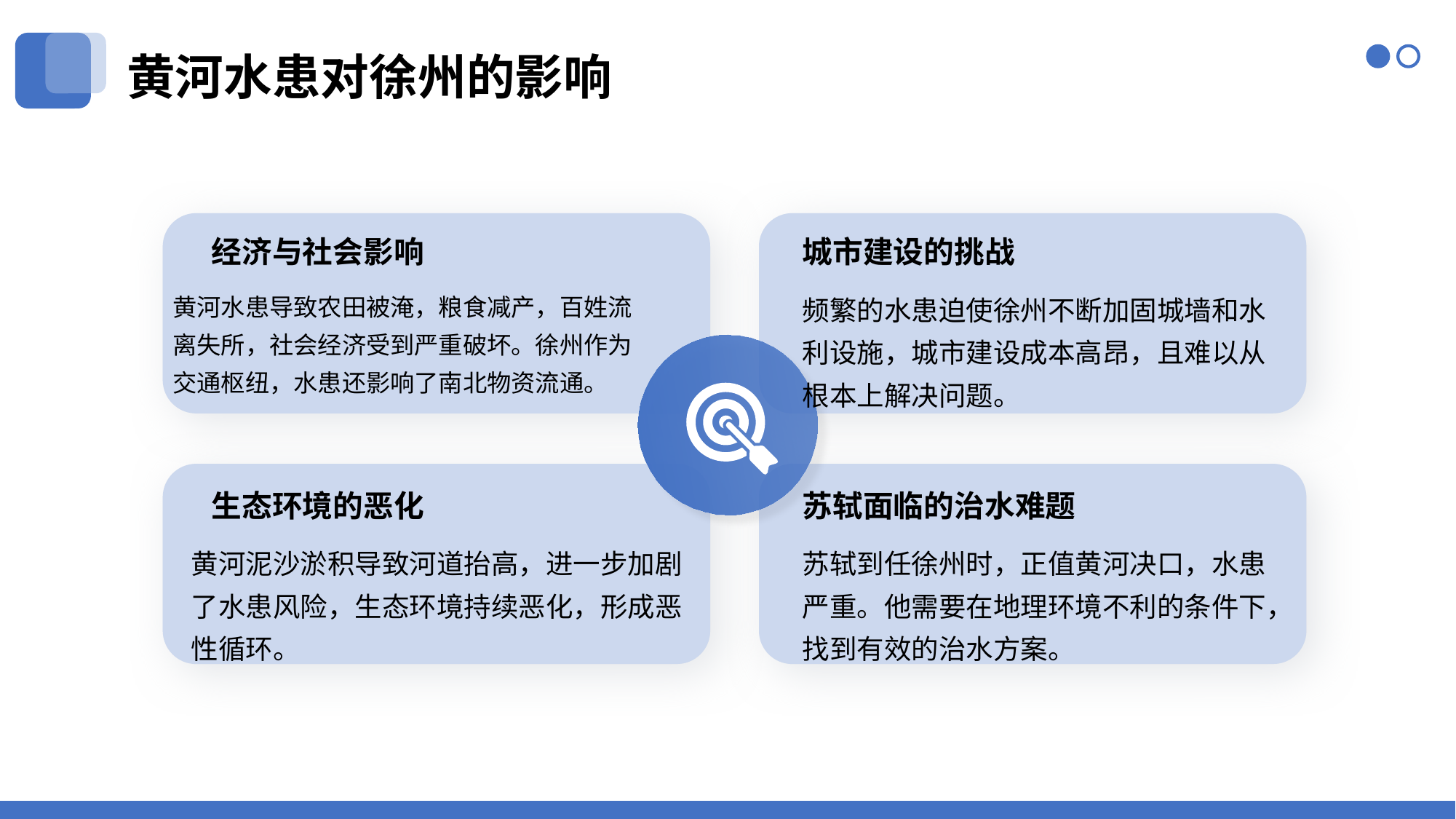

黄河水患对徐州的影响

经济与社会影响
城市建设的挑战
黄河水患导致农田被淹，粮食减产，百姓流离失所，社会经济受到严重破坏。徐州作为交通枢纽，水患还影响了南北物资流通。
频繁的水患迫使徐州不断加固城墙和水利设施，城市建设成本高昂，且难以从根本上解决问题。

生态环境的恶化
苏轼面临的治水难题
黄河泥沙淤积导致河道抬高，进一步加剧了水患风险，生态环境持续恶化，形成恶性循环。
苏轼到任徐州时，正值黄河决口，水患严重。他需要在地理环境不利的条件下，找到有效的治水方案。